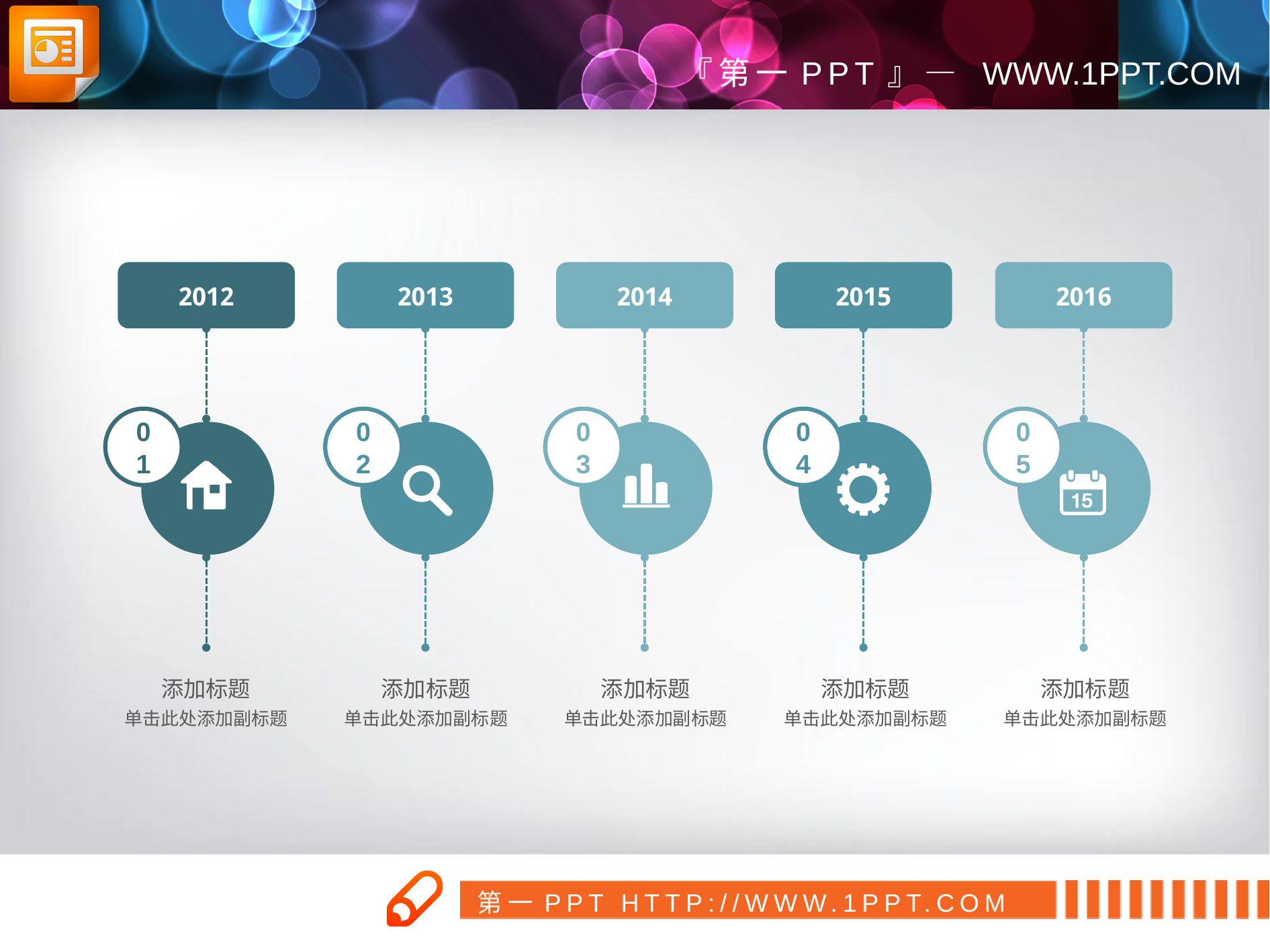

2012
2013
2014
2015
2016
01
02
03
04
05

添加标题
单击此处添加副标题
添加标题
单击此处添加副标题
添加标题
单击此处添加副标题
添加标题
单击此处添加副标题
添加标题
单击此处添加副标题